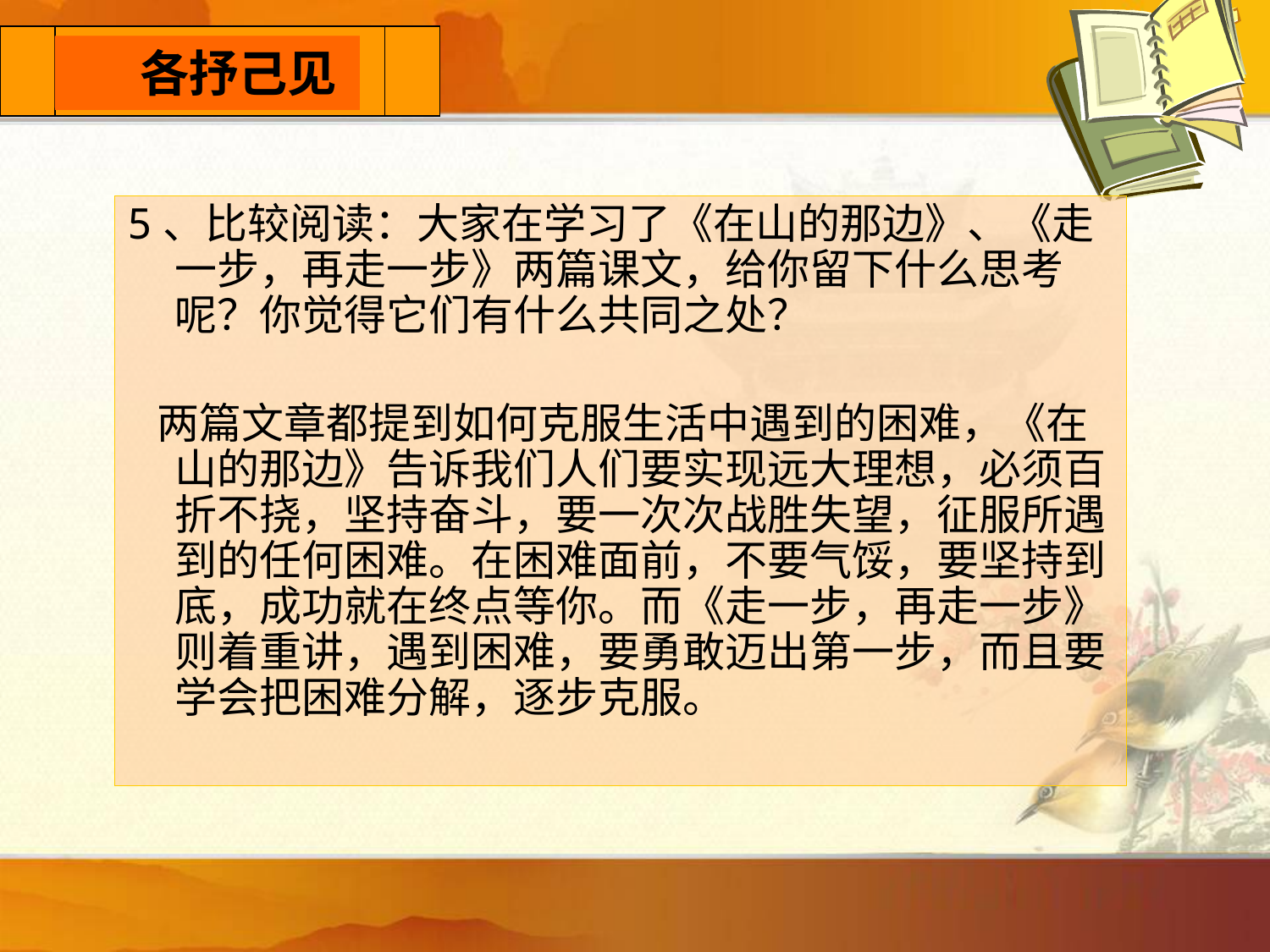

预习检查
 　小故事
   小结
 　各抒己见
5、比较阅读：大家在学习了《在山的那边》、《走一步，再走一步》两篇课文，给你留下什么思考呢？你觉得它们有什么共同之处？

  两篇文章都提到如何克服生活中遇到的困难，《在山的那边》告诉我们人们要实现远大理想，必须百折不挠，坚持奋斗，要一次次战胜失望，征服所遇到的任何困难。在困难面前，不要气馁，要坚持到底，成功就在终点等你。而《走一步，再走一步》则着重讲，遇到困难，要勇敢迈出第一步，而且要学会把困难分解，逐步克服。